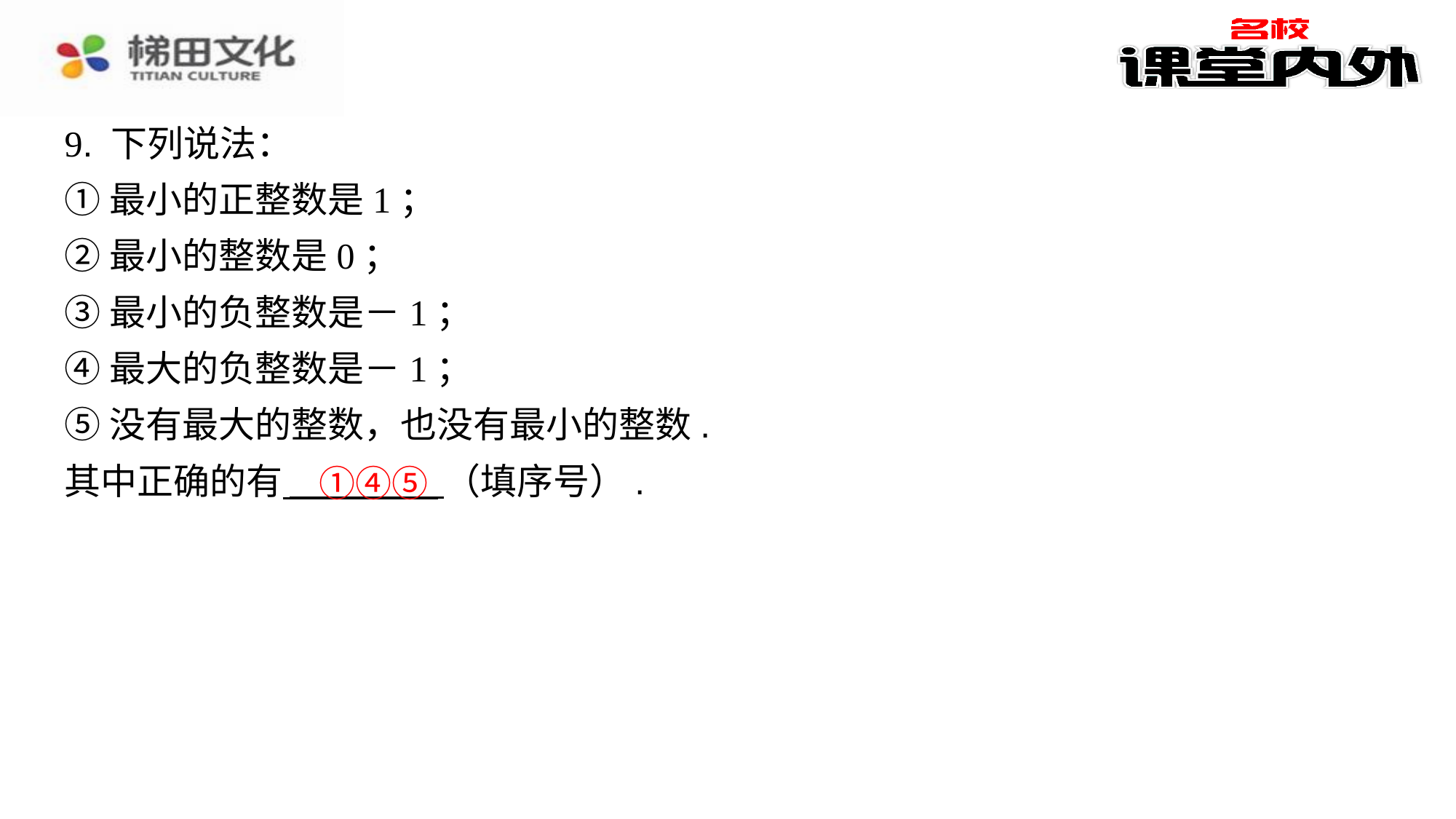

9. 下列说法：
①最小的正整数是1；
②最小的整数是0；
③最小的负整数是－1；
④最大的负整数是－1；
⑤没有最大的整数，也没有最小的整数.
其中正确的有                        （填序号）.
①④⑤